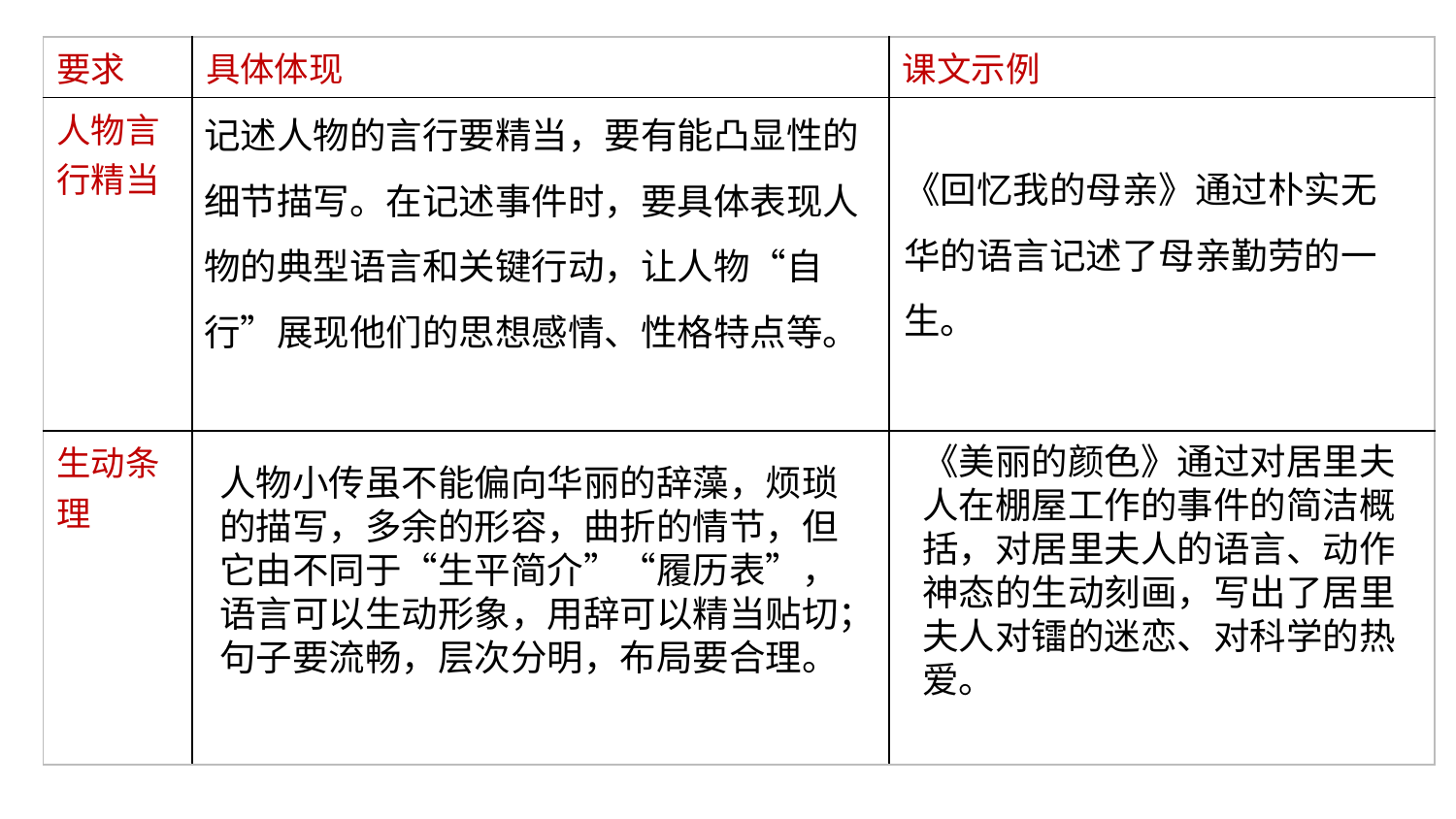

| 要求 | 具体体现 | 课文示例 |
| --- | --- | --- |
| 人物言行精当 |  |  |
| 生动条理 |  |  |
记述人物的言行要精当，要有能凸显性的细节描写。在记述事件时，要具体表现人物的典型语言和关键行动，让人物“自行”展现他们的思想感情、性格特点等。
《回忆我的母亲》通过朴实无华的语言记述了母亲勤劳的一生。
《美丽的颜色》通过对居里夫人在棚屋工作的事件的简洁概括，对居里夫人的语言、动作神态的生动刻画，写出了居里夫人对镭的迷恋、对科学的热爱。
人物小传虽不能偏向华丽的辞藻，烦琐的描写，多余的形容，曲折的情节，但它由不同于“生平简介”“履历表”，语言可以生动形象，用辞可以精当贴切；句子要流畅，层次分明，布局要合理。